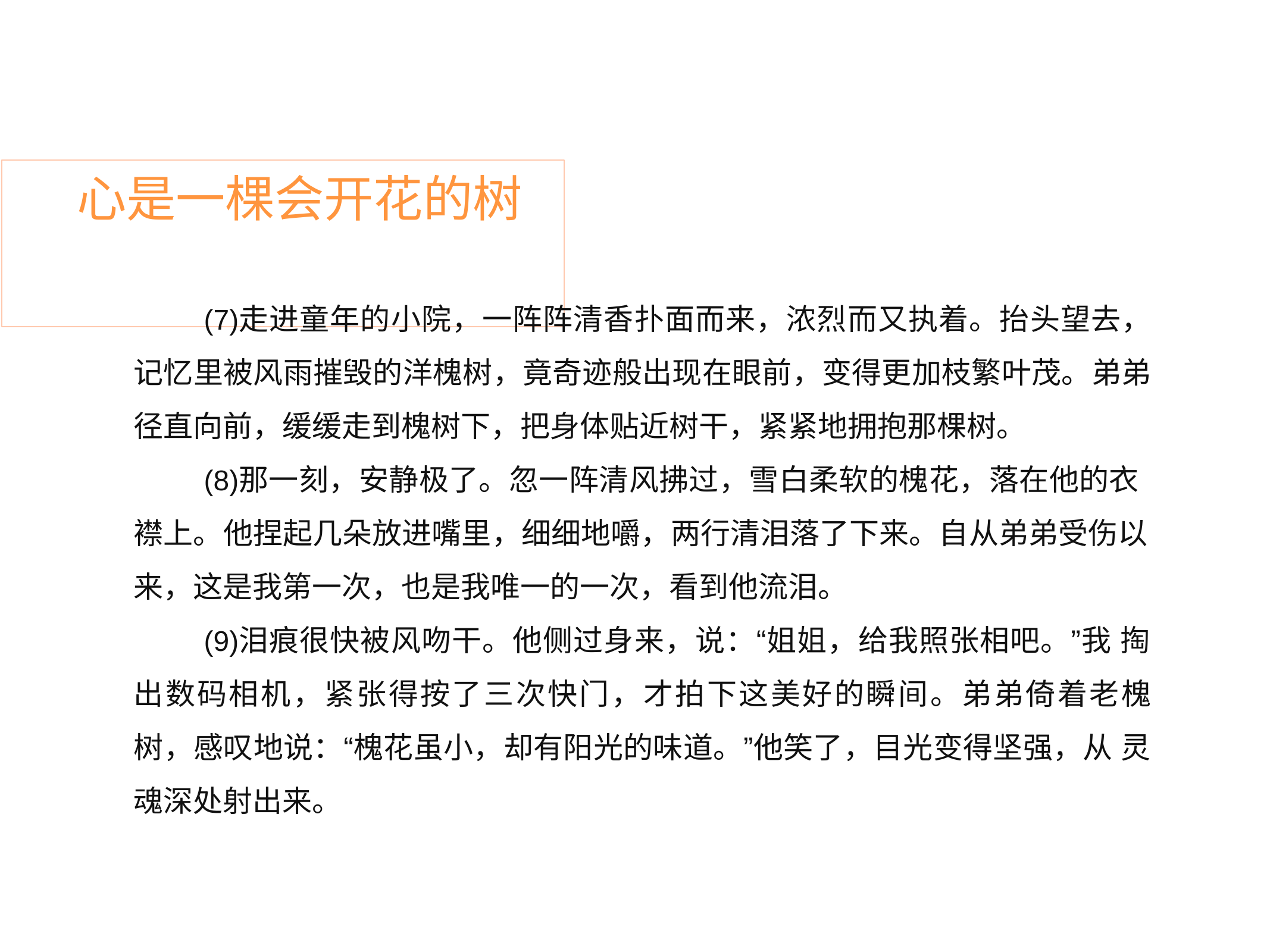

# 心是一棵会开花的树
走进童年的小院，一阵阵清香扑面而来，浓烈而又执着。抬头望去， 记忆里被风雨摧毁的洋槐树，竟奇迹般出现在眼前，变得更加枝繁叶茂。弟弟 径直向前，缓缓走到槐树下，把身体贴近树干，紧紧地拥抱那棵树。
那一刻，安静极了。忽一阵清风拂过，雪白柔软的槐花，落在他的衣 襟上。他捏起几朵放进嘴里，细细地嚼，两行清泪落了下来。自从弟弟受伤以
来，这是我第一次，也是我唯一的一次，看到他流泪。
泪痕很快被风吻干。他侧过身来，说：“姐姐，给我照张相吧。”我 掏出数码相机，紧张得按了三次快门，才拍下这美好的瞬间。弟弟倚着老槐 树，感叹地说：“槐花虽小，却有阳光的味道。”他笑了，目光变得坚强，从 灵魂深处射出来。